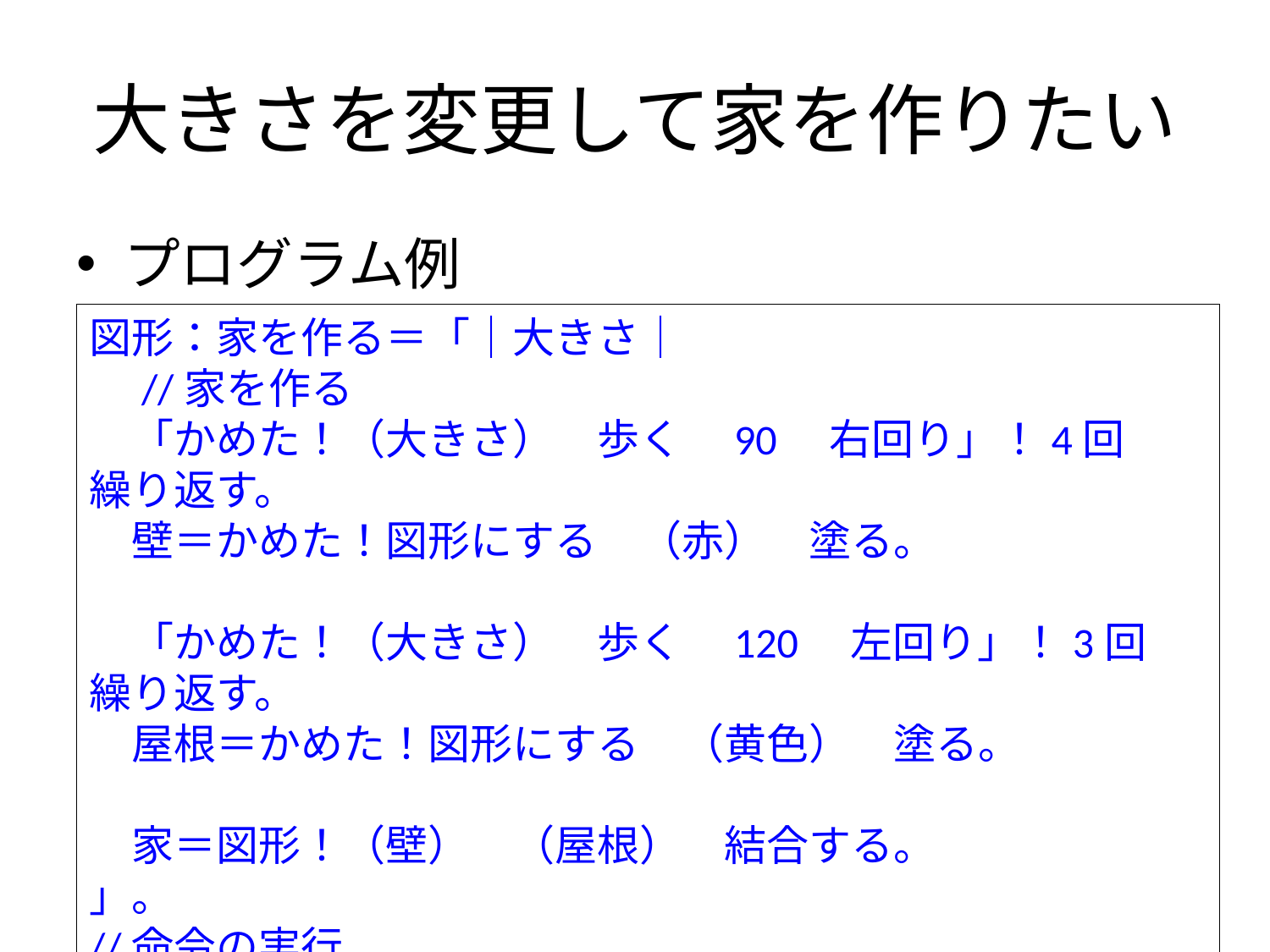

# 大きさを変更して家を作りたい
プログラム例
図形：家を作る＝「｜大きさ｜
　//家を作る
　「かめた！（大きさ）　歩く　90　右回り」！4回　繰り返す。
　壁＝かめた！図形にする　（赤）　塗る。

　「かめた！（大きさ）　歩く　120　左回り」！3回　繰り返す。
　屋根＝かめた！図形にする　（黄色）　塗る。

　家＝図形！（壁）　（屋根）　結合する。
」。
//命令の実行
新しい家＝図形！100　家を作る。